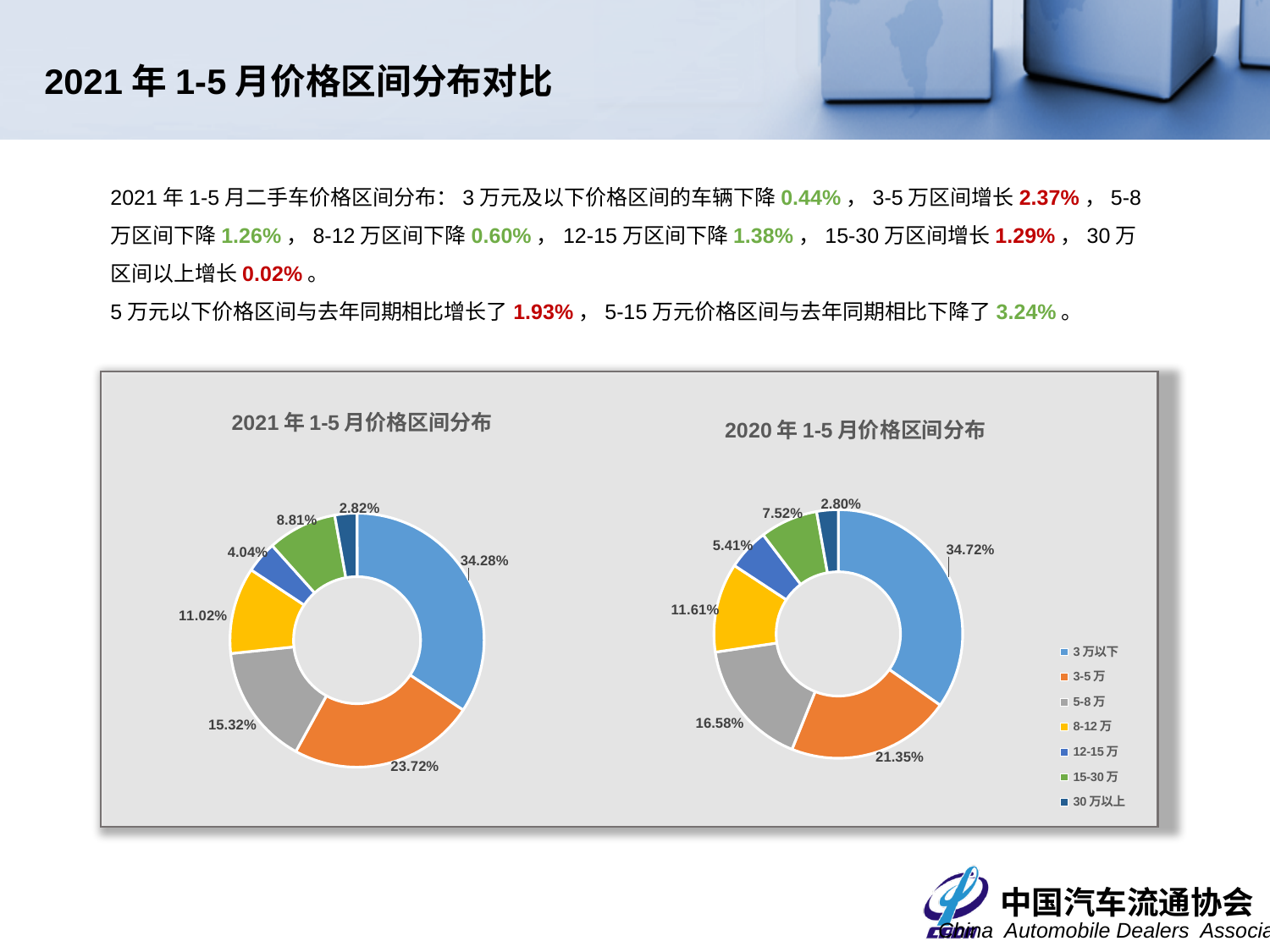

2021年1-5月价格区间分布对比
2021年1-5月二手车价格区间分布：3万元及以下价格区间的车辆下降0.44%，3-5万区间增长2.37%，5-8万区间下降1.26%，8-12万区间下降0.60%，12-15万区间下降1.38%，15-30万区间增长1.29%，30万区间以上增长0.02%。
5万元以下价格区间与去年同期相比增长了1.93%，5-15万元价格区间与去年同期相比下降了3.24%。

### Chart: 2020年1-5月价格区间分布

| Category |  |
|---|---|
| 3万以下 | 0.3472244496607004 |
| 3-5万 | 0.21350038311941824 |
| 5-8万 | 0.16580080058188792 |
| 8-12万 | 0.11614755200461363 |
| 12-15万 | 0.054117845265113776 |
| 15-30万 | 0.07520318288808864 |
| 30万以上 | 0.028005786480177416 |

### Chart: 2021年1-5月价格区间分布

| Category |  |
|---|---|
| 3万以下 | 0.3427874427730543 |
| 3-5万 | 0.23719424460431654 |
| 5-8万 | 0.1531811641595814 |
| 8-12万 | 0.1101621975147155 |
| 12-15万 | 0.04035055591890124 |
| 15-30万 | 0.08808240680183126 |
| 30万以上 | 0.028241988227599737 |